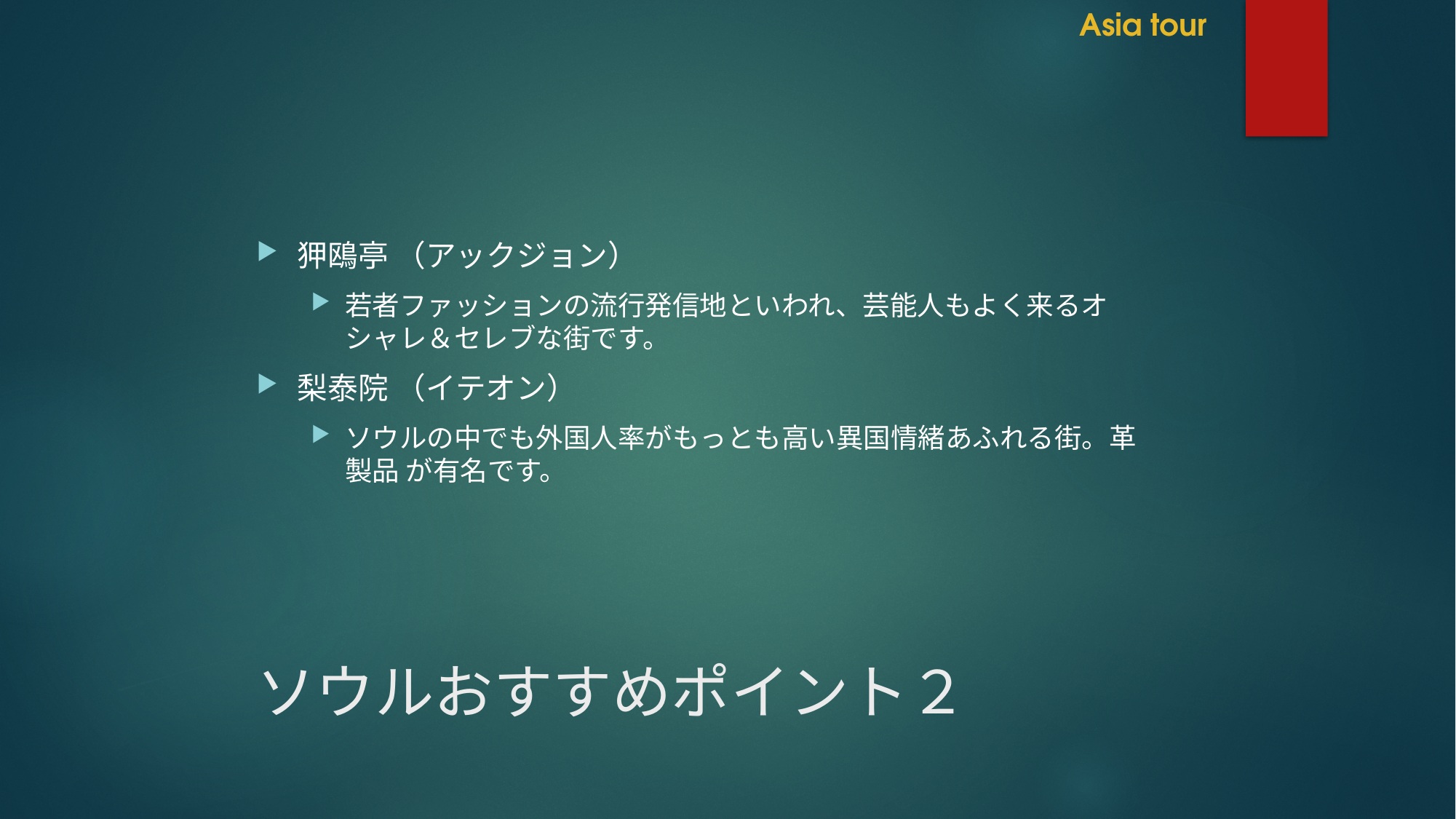

狎鴎亭 （アックジョン）
若者ファッションの流行発信地といわれ、芸能人もよく来るオシャレ＆セレブな街です。
梨泰院 （イテオン）
ソウルの中でも外国人率がもっとも高い異国情緒あふれる街。革製品 が有名です。

# ソウルおすすめポイント２